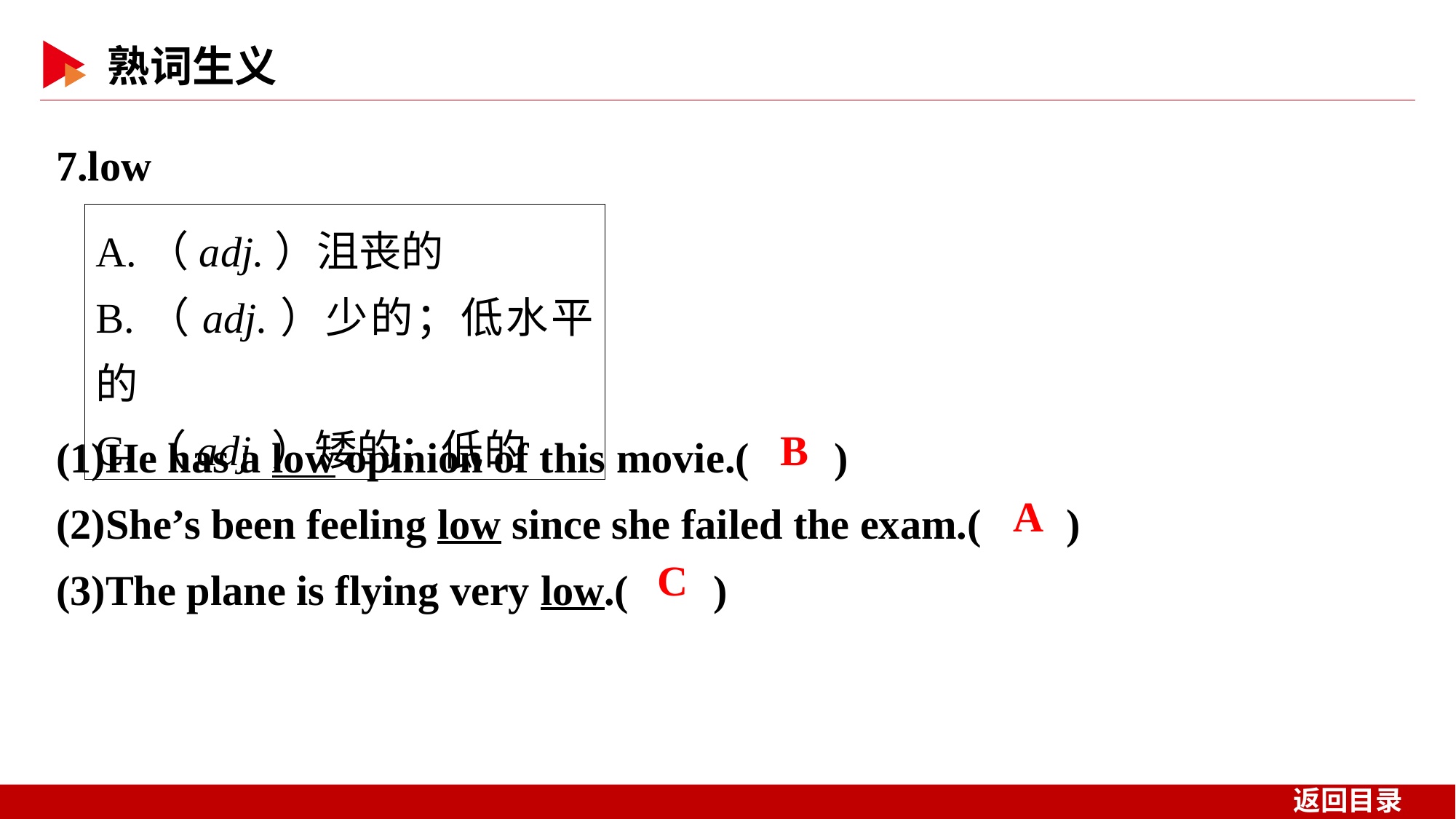

7.low
A.（adj.）沮丧的
B.（adj.）少的；低水平的
C.（adj.）矮的；低的
(1)He has a low opinion of this movie.(        )
(2)She’s been feeling low since she failed the exam.(        )
(3)The plane is flying very low.(        )
   B
   A
   C